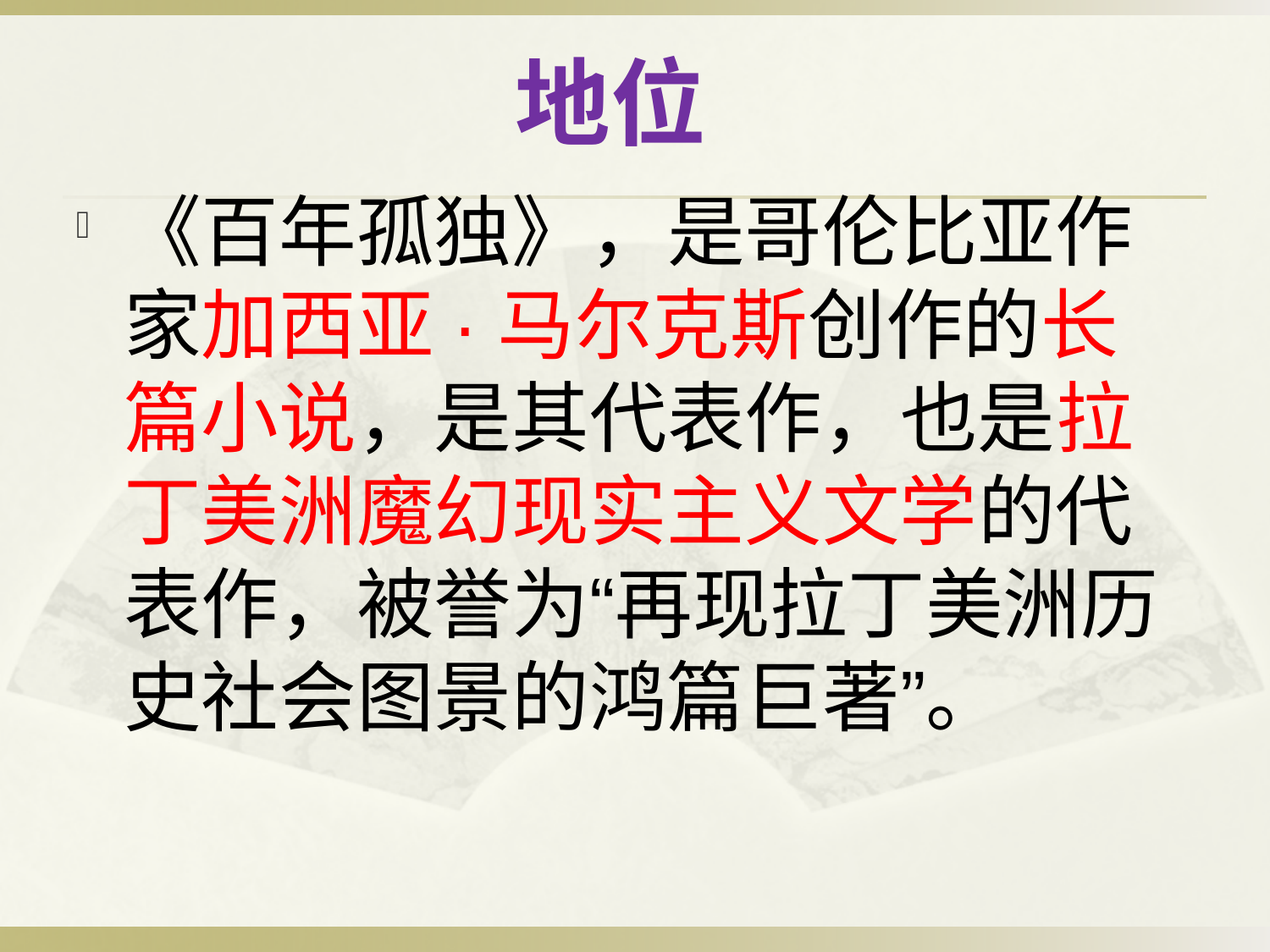

# 地位
《百年孤独》，是哥伦比亚作家加西亚·马尔克斯创作的长篇小说，是其代表作，也是拉丁美洲魔幻现实主义文学的代表作，被誉为“再现拉丁美洲历史社会图景的鸿篇巨著”。